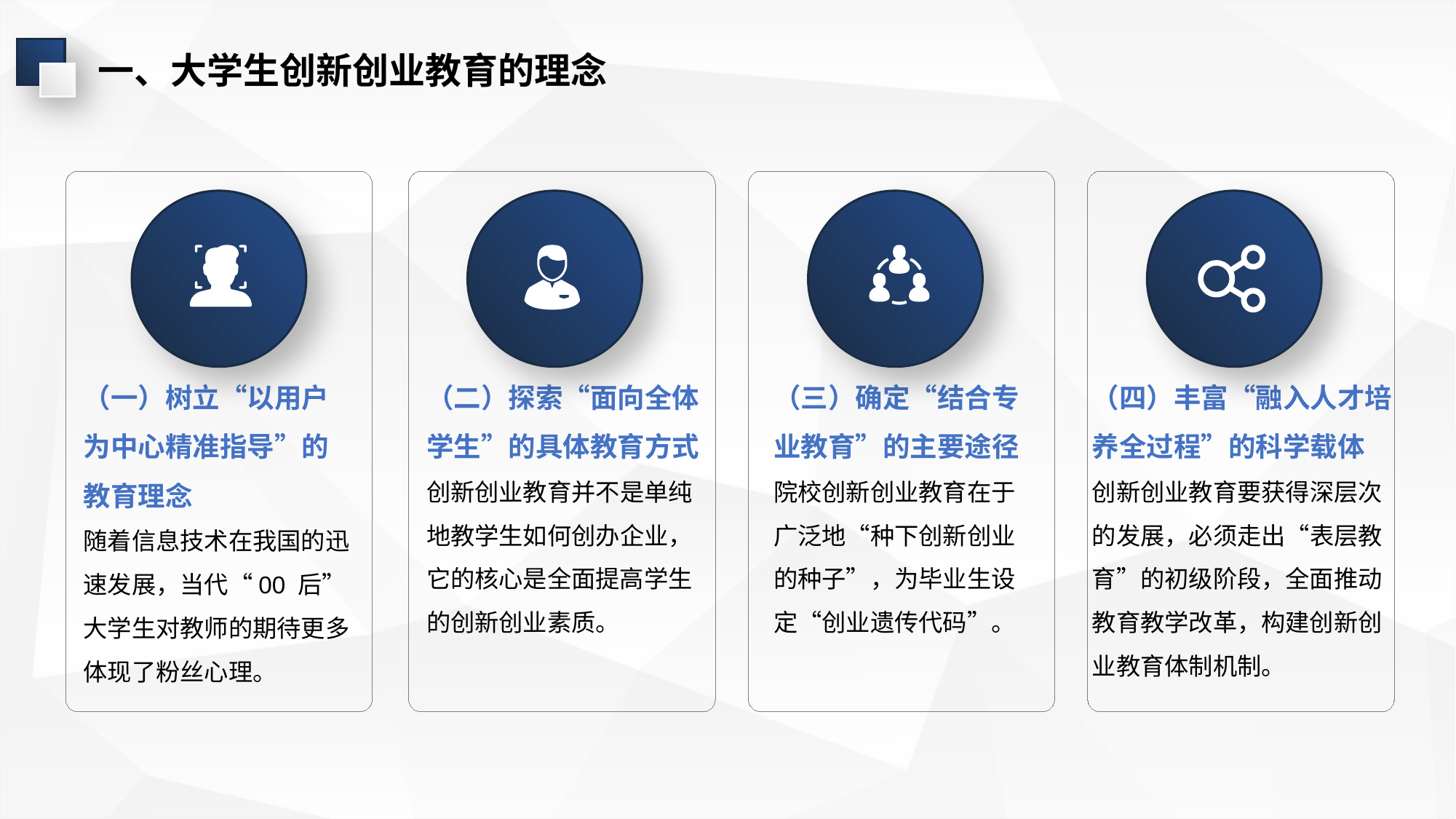

一、大学生创新创业教育的理念

（一）树立“以用户为中心精准指导”的教育理念
随着信息技术在我国的迅速发展，当代“00 后”大学生对教师的期待更多体现了粉丝心理。
（二）探索“面向全体学生”的具体教育方式创新创业教育并不是单纯地教学生如何创办企业，它的核心是全面提高学生的创新创业素质。
（三）确定“结合专业教育”的主要途径院校创新创业教育在于广泛地“种下创新创业的种子”，为毕业生设定“创业遗传代码”。
（四）丰富“融入人才培养全过程”的科学载体
创新创业教育要获得深层次的发展，必须走出“表层教育”的初级阶段，全面推动
教育教学改革，构建创新创业教育体制机制。